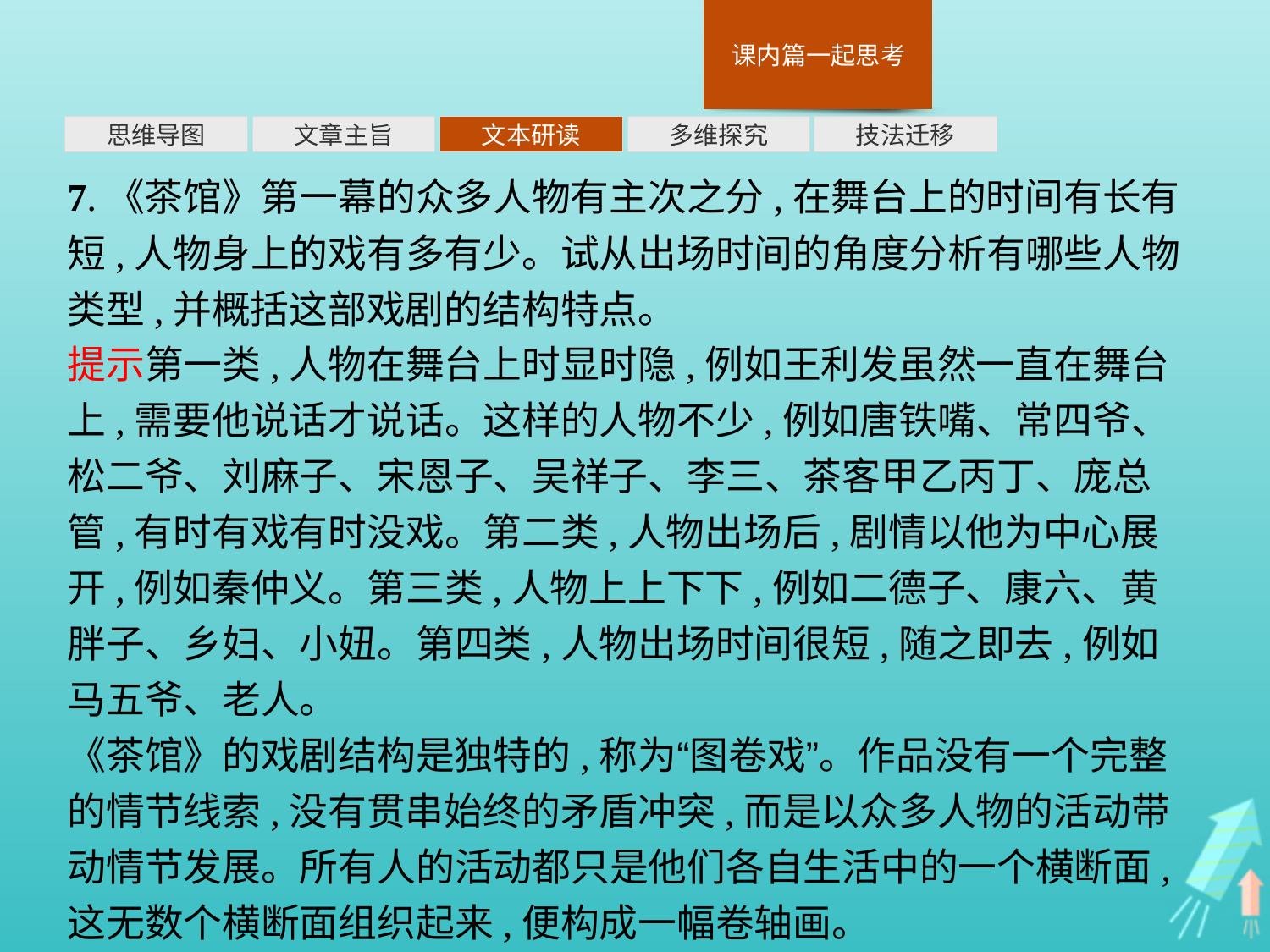

多维探究
思维导图
文章主旨
文本研读
技法迁移
7.《茶馆》第一幕的众多人物有主次之分,在舞台上的时间有长有短,人物身上的戏有多有少。试从出场时间的角度分析有哪些人物类型,并概括这部戏剧的结构特点。
提示第一类,人物在舞台上时显时隐,例如王利发虽然一直在舞台上,需要他说话才说话。这样的人物不少,例如唐铁嘴、常四爷、松二爷、刘麻子、宋恩子、吴祥子、李三、茶客甲乙丙丁、庞总管,有时有戏有时没戏。第二类,人物出场后,剧情以他为中心展开,例如秦仲义。第三类,人物上上下下,例如二德子、康六、黄胖子、乡妇、小妞。第四类,人物出场时间很短,随之即去,例如马五爷、老人。
《茶馆》的戏剧结构是独特的,称为“图卷戏”。作品没有一个完整的情节线索,没有贯串始终的矛盾冲突,而是以众多人物的活动带动情节发展。所有人的活动都只是他们各自生活中的一个横断面,这无数个横断面组织起来,便构成一幅卷轴画。